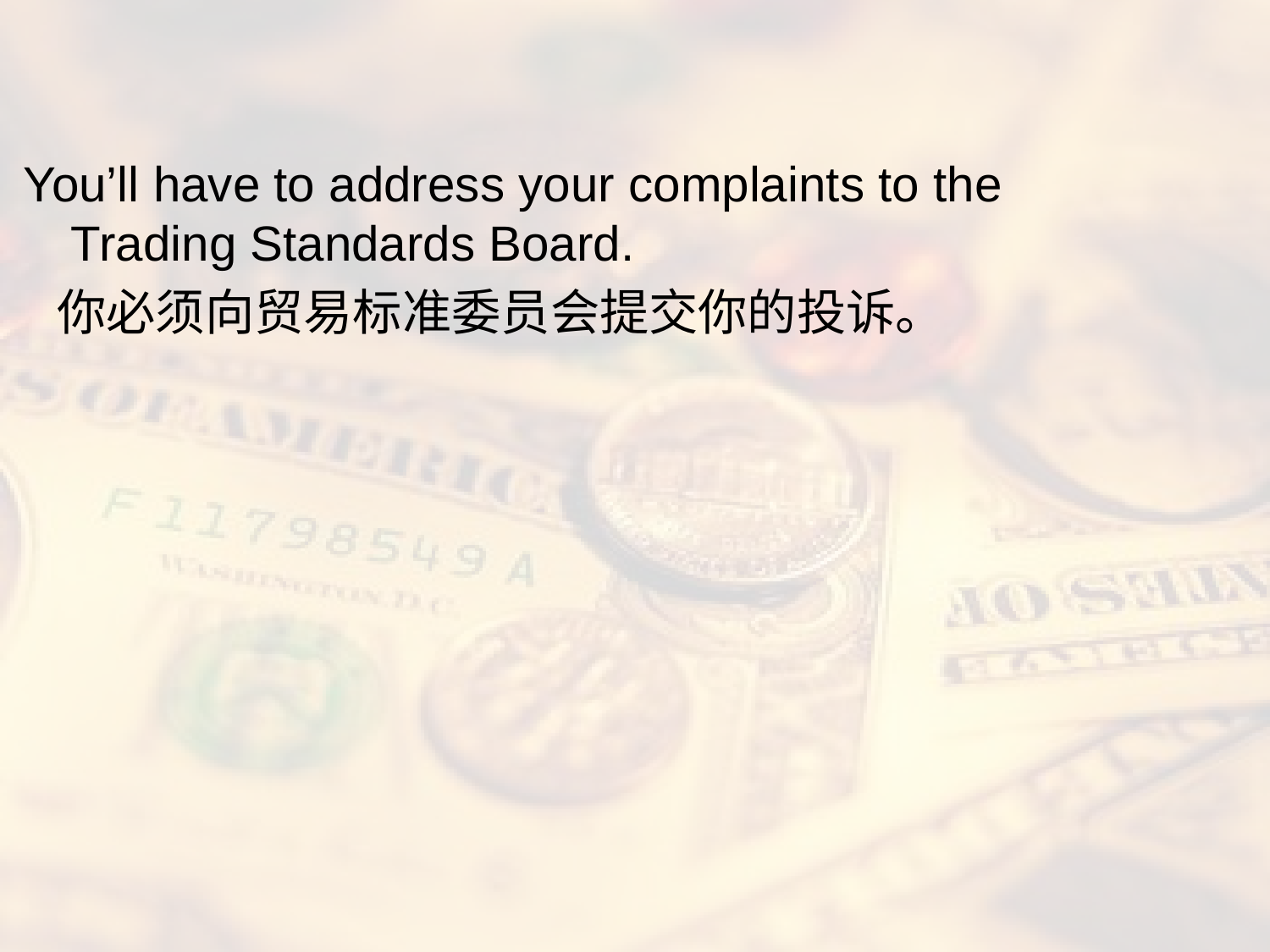

#
You’ll have to address your complaints to the Trading Standards Board.
  你必须向贸易标准委员会提交你的投诉。